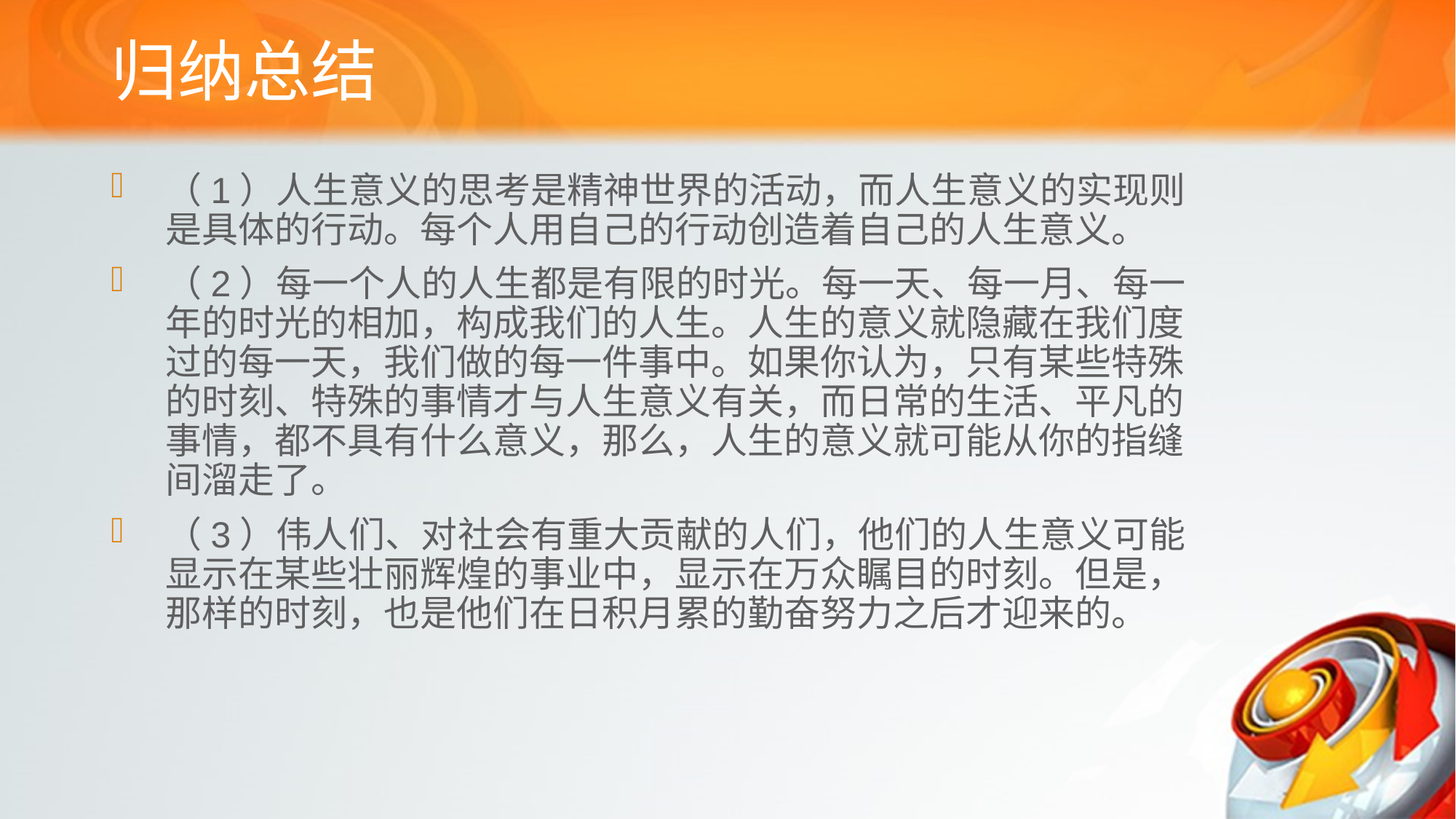

# 归纳总结
（1）人生意义的思考是精神世界的活动，而人生意义的实现则是具体的行动。每个人用自己的行动创造着自己的人生意义。
（2）每一个人的人生都是有限的时光。每一天、每一月、每一年的时光的相加，构成我们的人生。人生的意义就隐藏在我们度过的每一天，我们做的每一件事中。如果你认为，只有某些特殊的时刻、特殊的事情才与人生意义有关，而日常的生活、平凡的事情，都不具有什么意义，那么，人生的意义就可能从你的指缝间溜走了。
（3）伟人们、对社会有重大贡献的人们，他们的人生意义可能显示在某些壮丽辉煌的事业中，显示在万众瞩目的时刻。但是，那样的时刻，也是他们在日积月累的勤奋努力之后才迎来的。